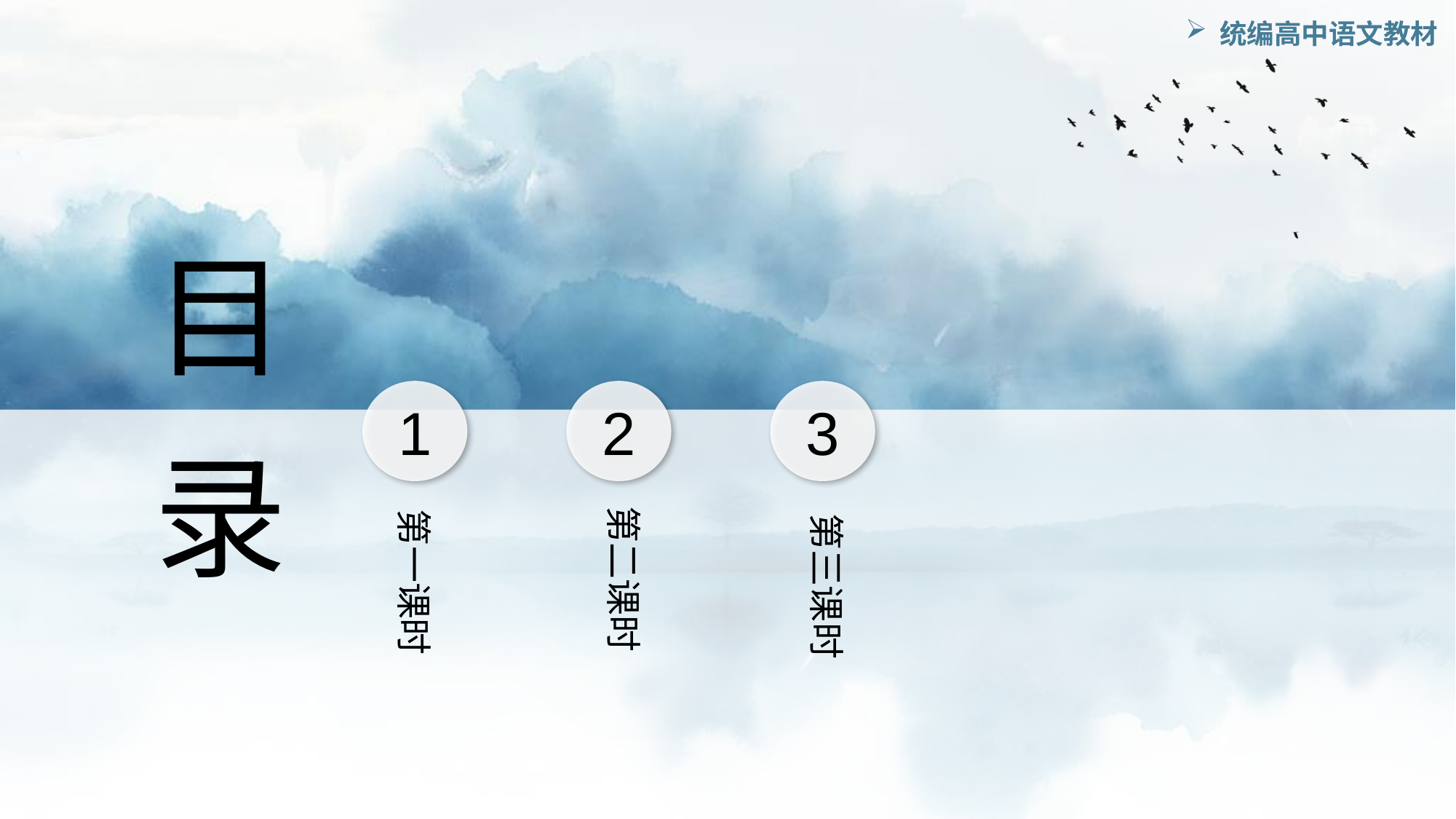

目
1
第一课时
2
3
录
第二课时
第三课时